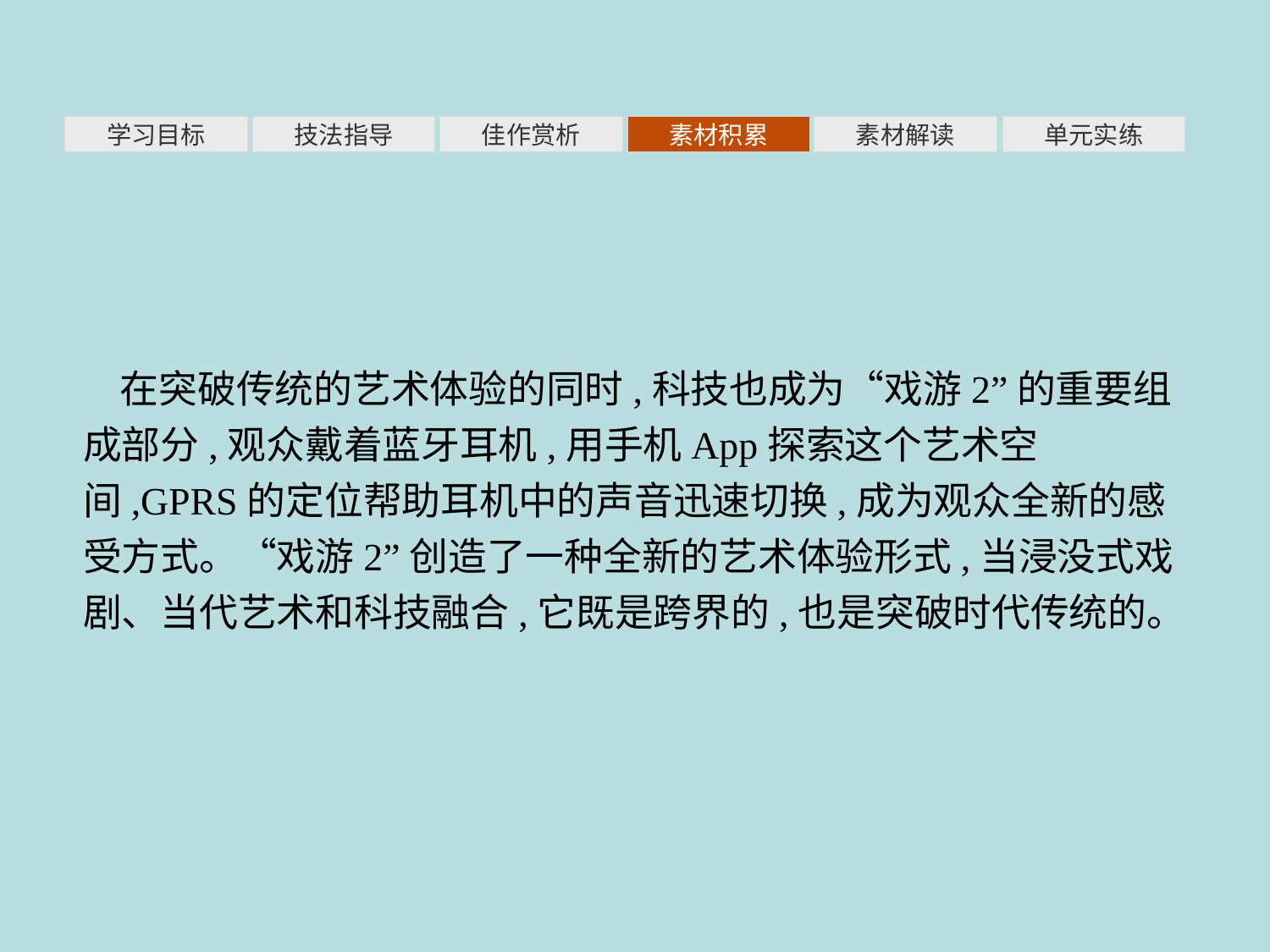

素材积累
学习目标
技法指导
佳作赏析
素材解读
单元实练
在突破传统的艺术体验的同时,科技也成为“戏游2”的重要组成部分,观众戴着蓝牙耳机,用手机App探索这个艺术空间,GPRS的定位帮助耳机中的声音迅速切换,成为观众全新的感受方式。“戏游2”创造了一种全新的艺术体验形式,当浸没式戏剧、当代艺术和科技融合,它既是跨界的,也是突破时代传统的。